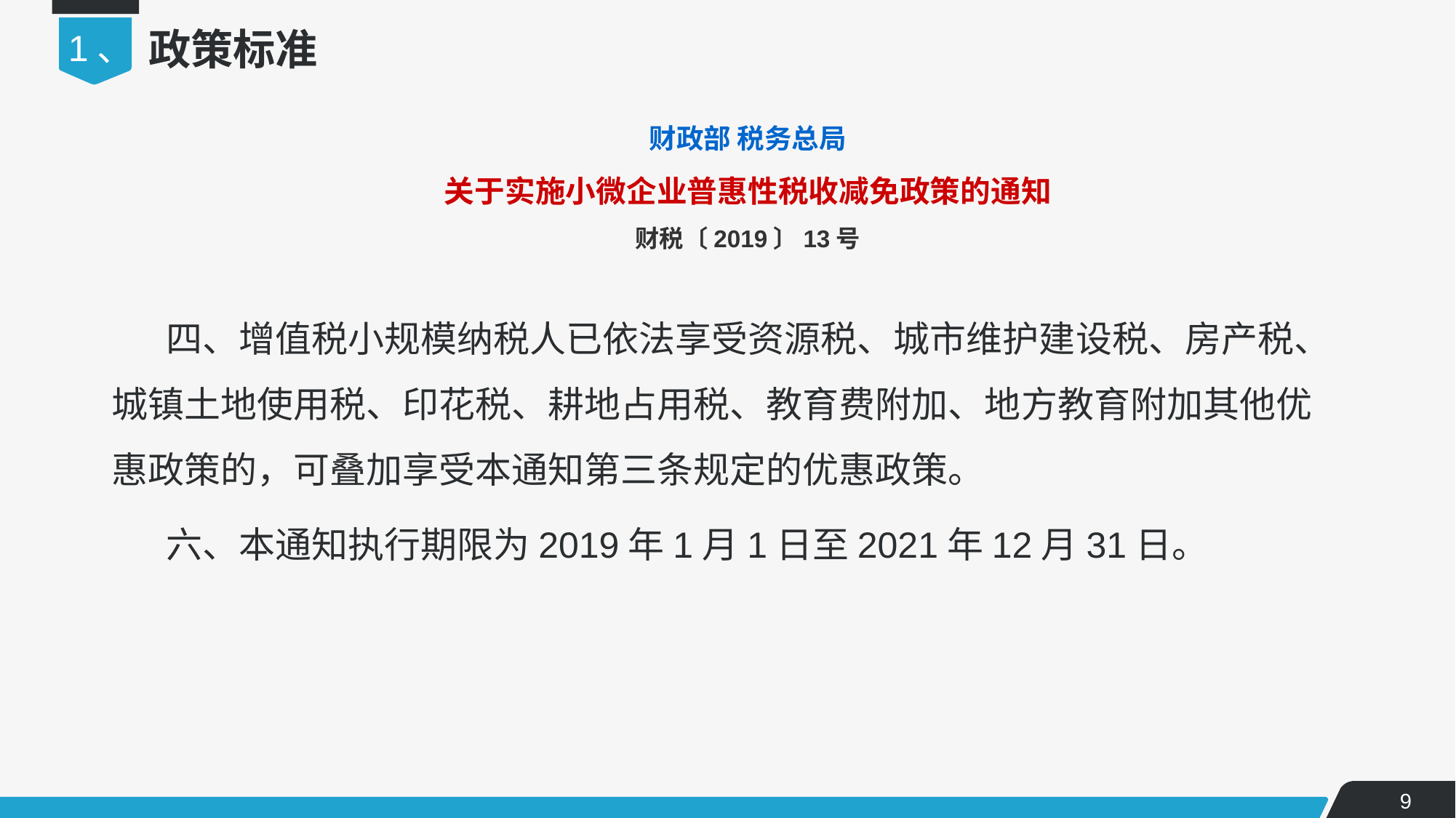

1、
政策标准
财政部 税务总局
关于实施小微企业普惠性税收减免政策的通知
财税〔2019〕13号
四、增值税小规模纳税人已依法享受资源税、城市维护建设税、房产税、城镇土地使用税、印花税、耕地占用税、教育费附加、地方教育附加其他优惠政策的，可叠加享受本通知第三条规定的优惠政策。
六、本通知执行期限为2019年1月1日至2021年12月31日。